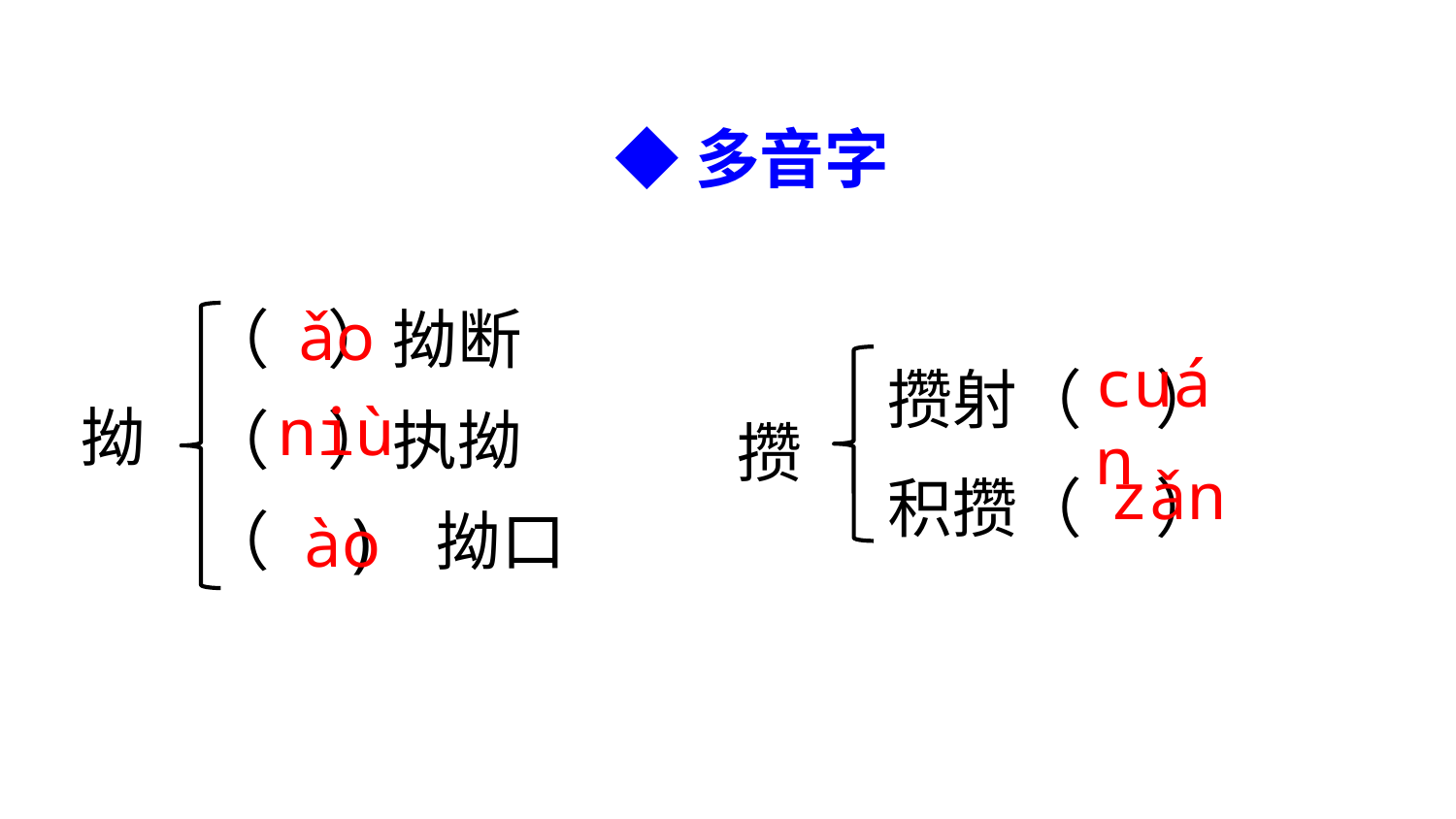

◆多音字
（    ）拗断
（    ）执拗
（    ) 拗口
ǎo

攒射（     ）
积攒（     ）
cuán

攒
拗
niù
zǎn
ào